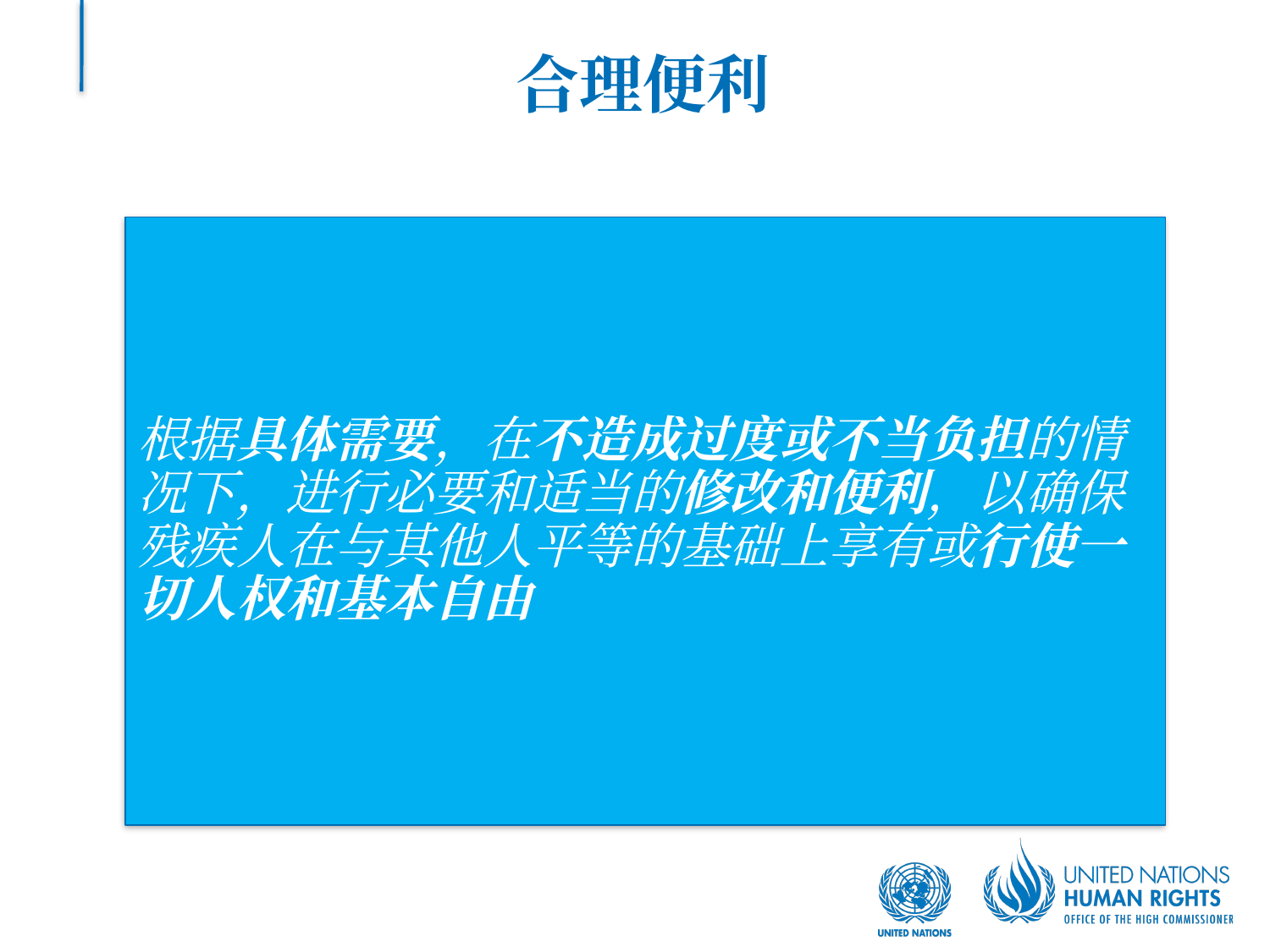

# 合理便利
根据具体需要，在不造成过度或不当负担的情况下，进行必要和适当的修改和便利，以确保残疾人在与其他人平等的基础上享有或行使一切人权和基本自由